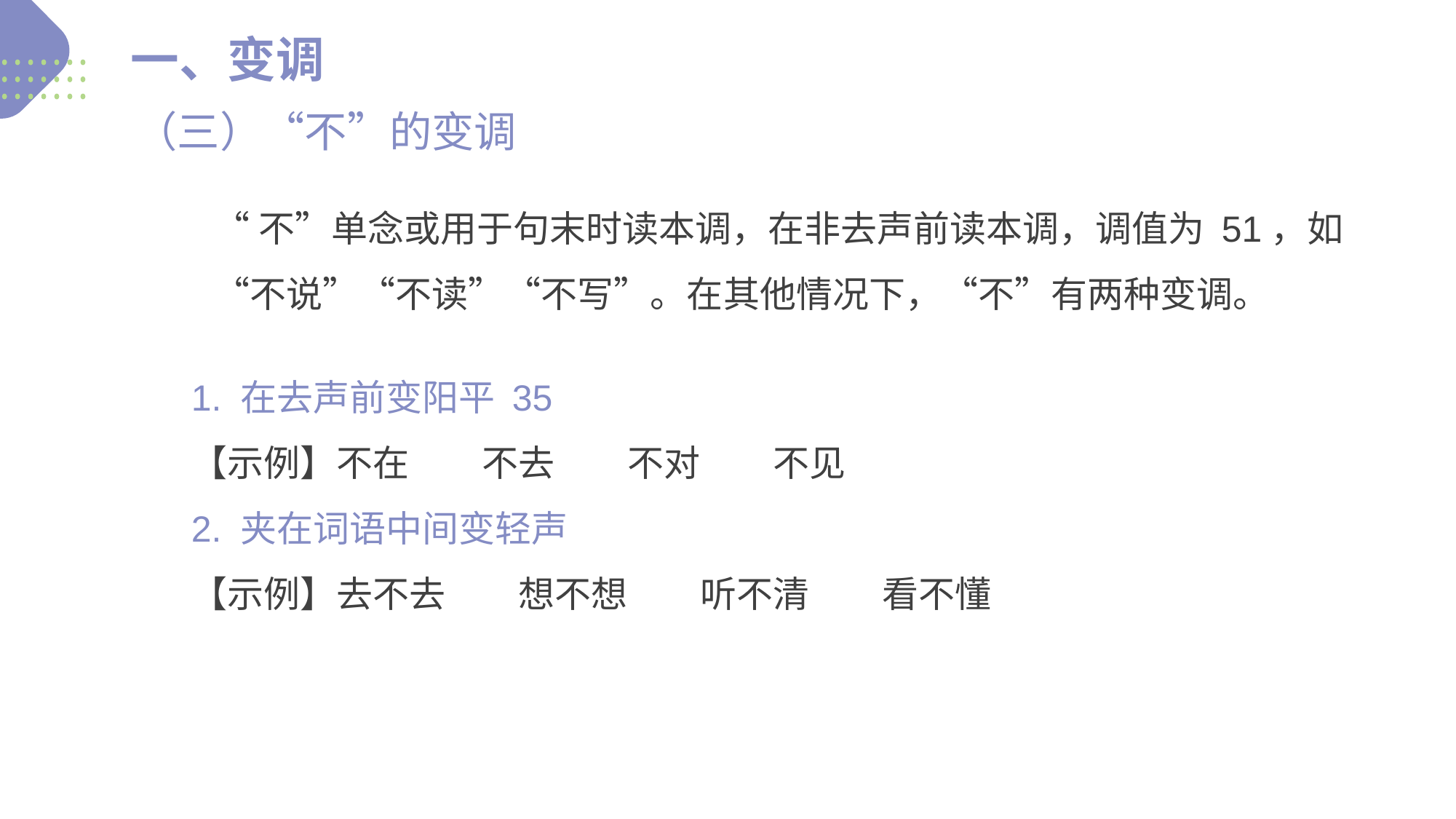

一、变调

（三）“不”的变调
“不”单念或用于句末时读本调，在非去声前读本调，调值为 51，如“不说”“不读”“不写”。在其他情况下，“不”有两种变调。
1. 在去声前变阳平 35
【示例】不在　　不去　　不对　　不见
2. 夹在词语中间变轻声
【示例】去不去　　想不想　　听不清　　看不懂